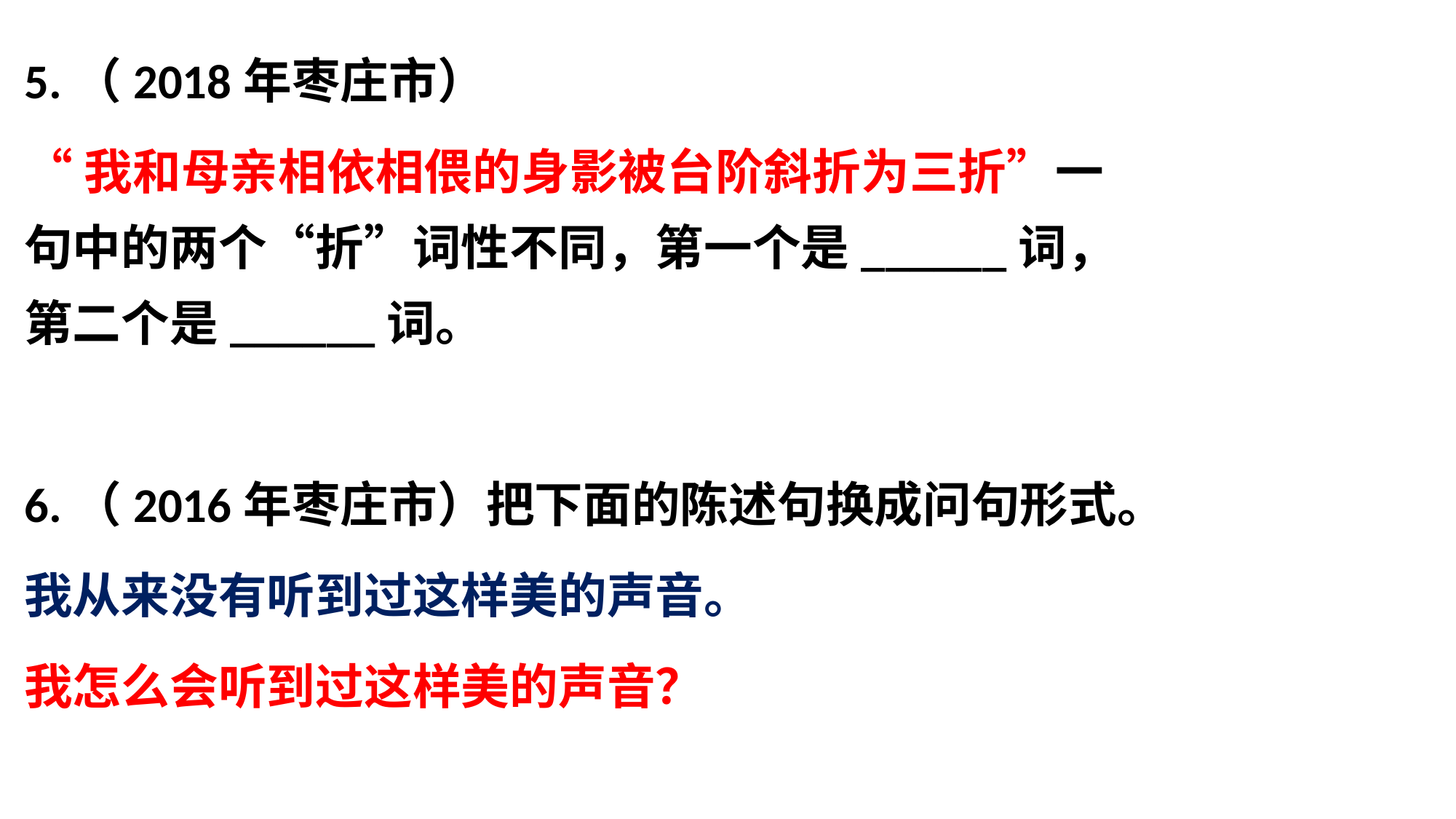

5.（2018年枣庄市）
“我和母亲相依相偎的身影被台阶斜折为三折”一句中的两个“折”词性不同，第一个是______词，第二个是______词。

6.（2016年枣庄市）把下面的陈述句换成问句形式。
我从来没有听到过这样美的声音。
我怎么会听到过这样美的声音？
#